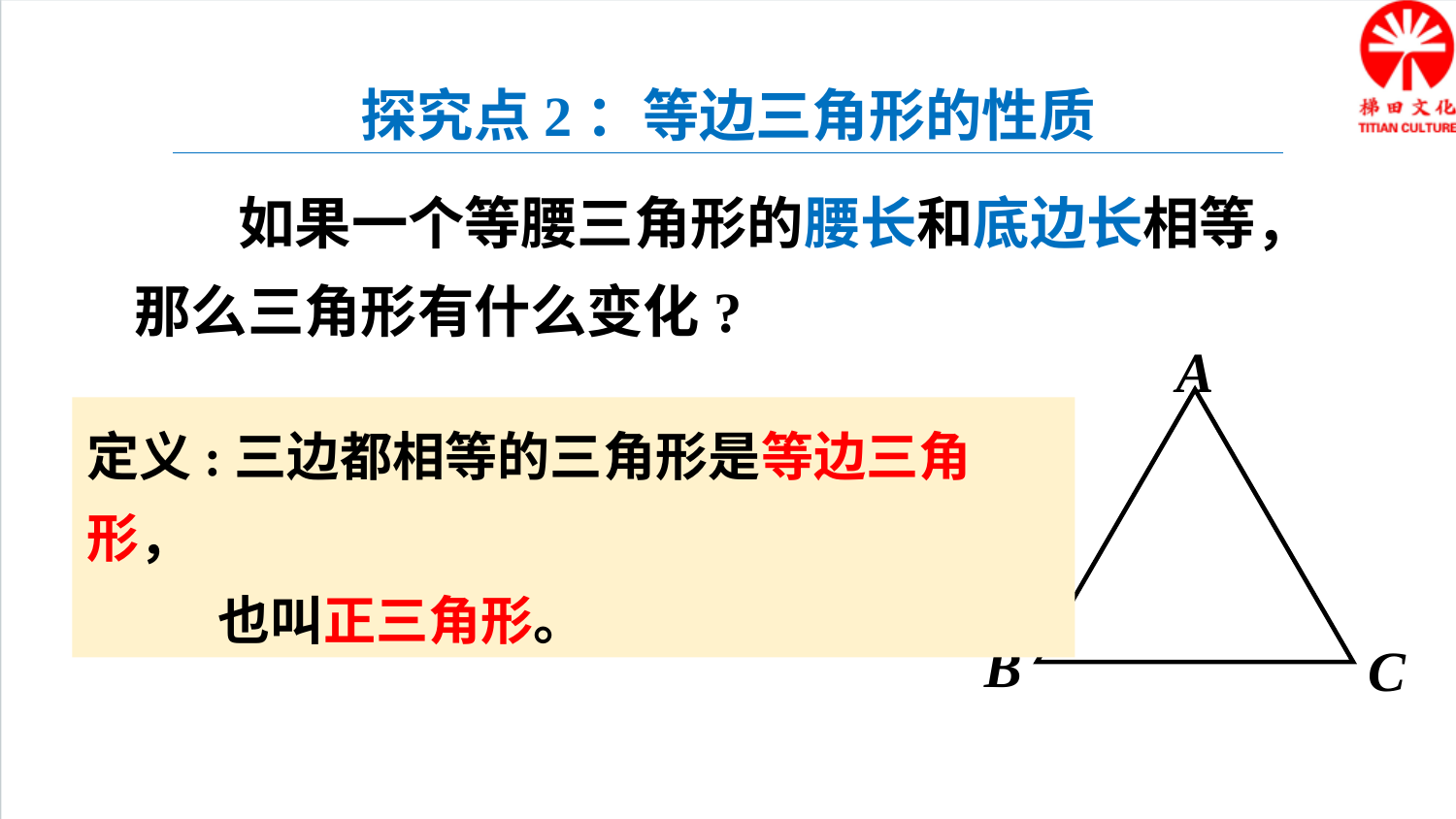

探究点2：等边三角形的性质
       如果一个等腰三角形的腰长和底边长相等，那么三角形有什么变化?
A

B
C
定义:三边都相等的三角形是等边三角形，
          也叫正三角形。